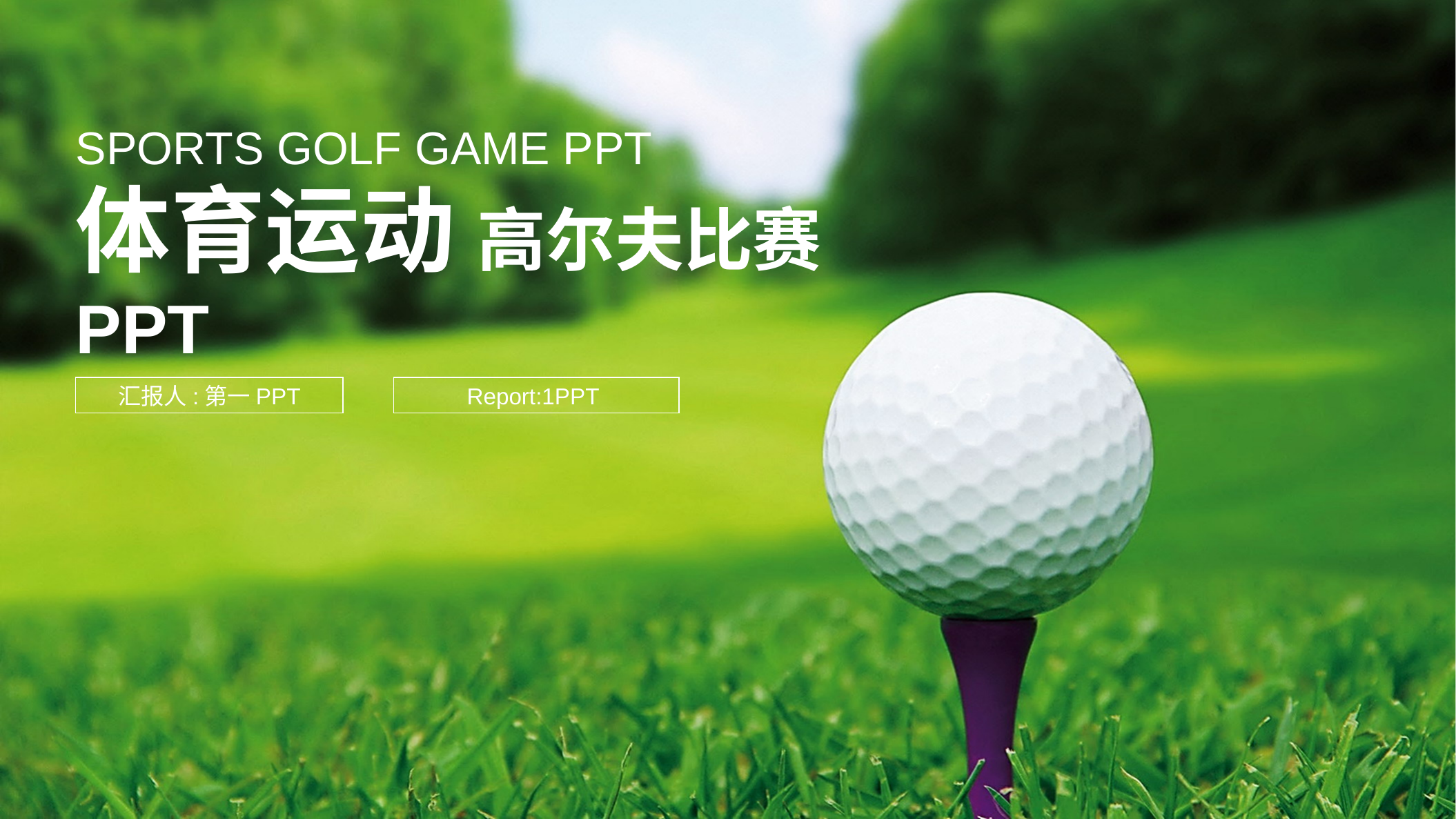

SPORTS GOLF GAME PPT
体育运动 高尔夫比赛PPT
汇报人:第一PPT
Report:1PPT